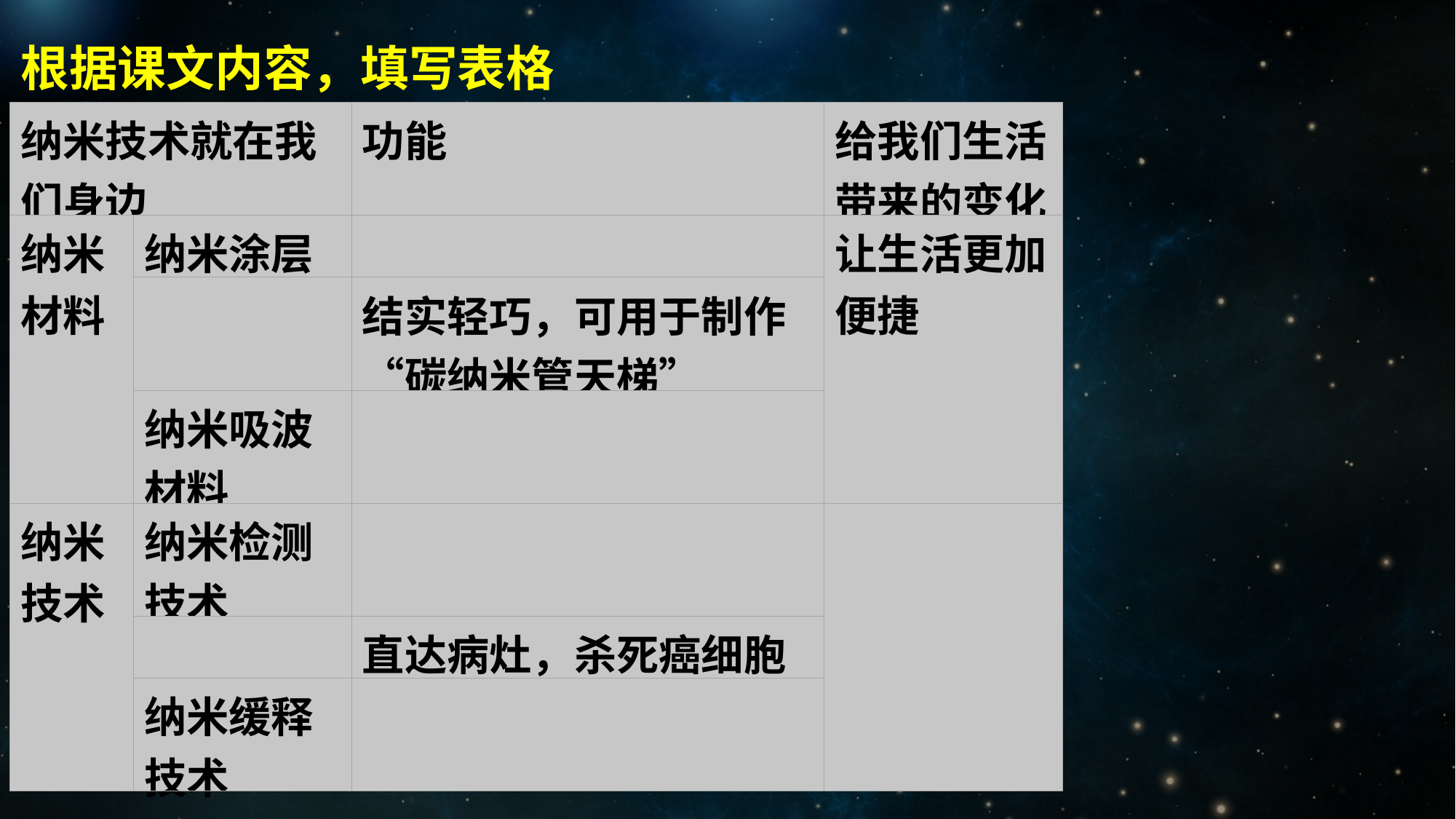

根据课文内容，填写表格
| 纳米技术就在我们身边 |  | 功能 | 给我们生活带来的变化 |
| --- | --- | --- | --- |
| 纳米材料 | 纳米涂层 |  | 让生活更加便捷 |
|  |  | 结实轻巧，可用于制作“碳纳米管天梯” |  |
|  | 纳米吸波材料 |  |  |
| 纳米技术 | 纳米检测技术 |  |  |
|  |  | 直达病灶，杀死癌细胞 |  |
|  | 纳米缓释技术 |  |  |